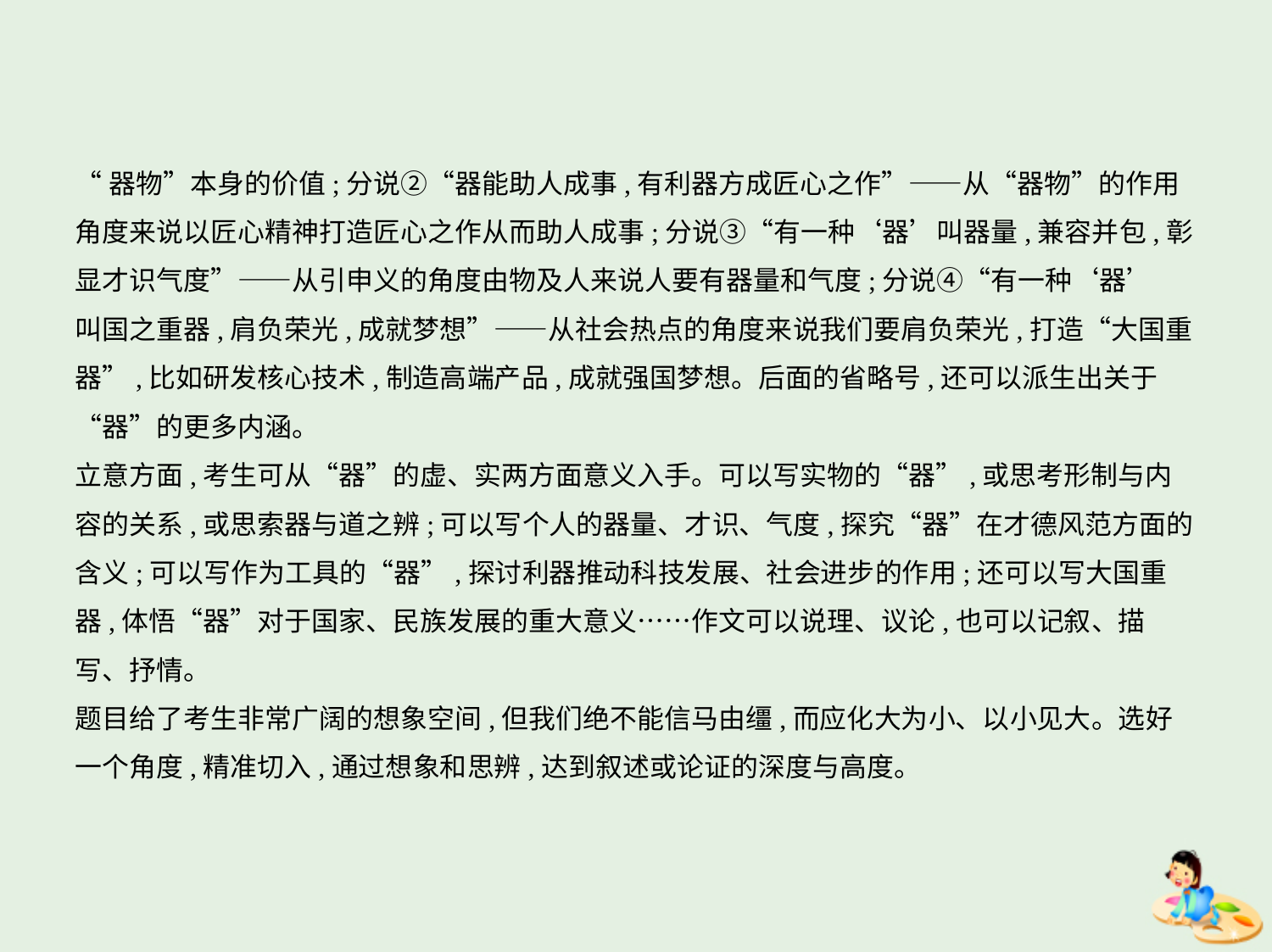

“器物”本身的价值;分说②“器能助人成事,有利器方成匠心之作”——从“器物”的作用
角度来说以匠心精神打造匠心之作从而助人成事;分说③“有一种‘器’叫器量,兼容并包,彰
显才识气度”——从引申义的角度由物及人来说人要有器量和气度;分说④“有一种‘器’
叫国之重器,肩负荣光,成就梦想”——从社会热点的角度来说我们要肩负荣光,打造“大国重
器”,比如研发核心技术,制造高端产品,成就强国梦想。后面的省略号,还可以派生出关于
“器”的更多内涵。
立意方面,考生可从“器”的虚、实两方面意义入手。可以写实物的“器”,或思考形制与内
容的关系,或思索器与道之辨;可以写个人的器量、才识、气度,探究“器”在才德风范方面的
含义;可以写作为工具的“器”,探讨利器推动科技发展、社会进步的作用;还可以写大国重
器,体悟“器”对于国家、民族发展的重大意义……作文可以说理、议论,也可以记叙、描
写、抒情。
题目给了考生非常广阔的想象空间,但我们绝不能信马由缰,而应化大为小、以小见大。选好
一个角度,精准切入,通过想象和思辨,达到叙述或论证的深度与高度。